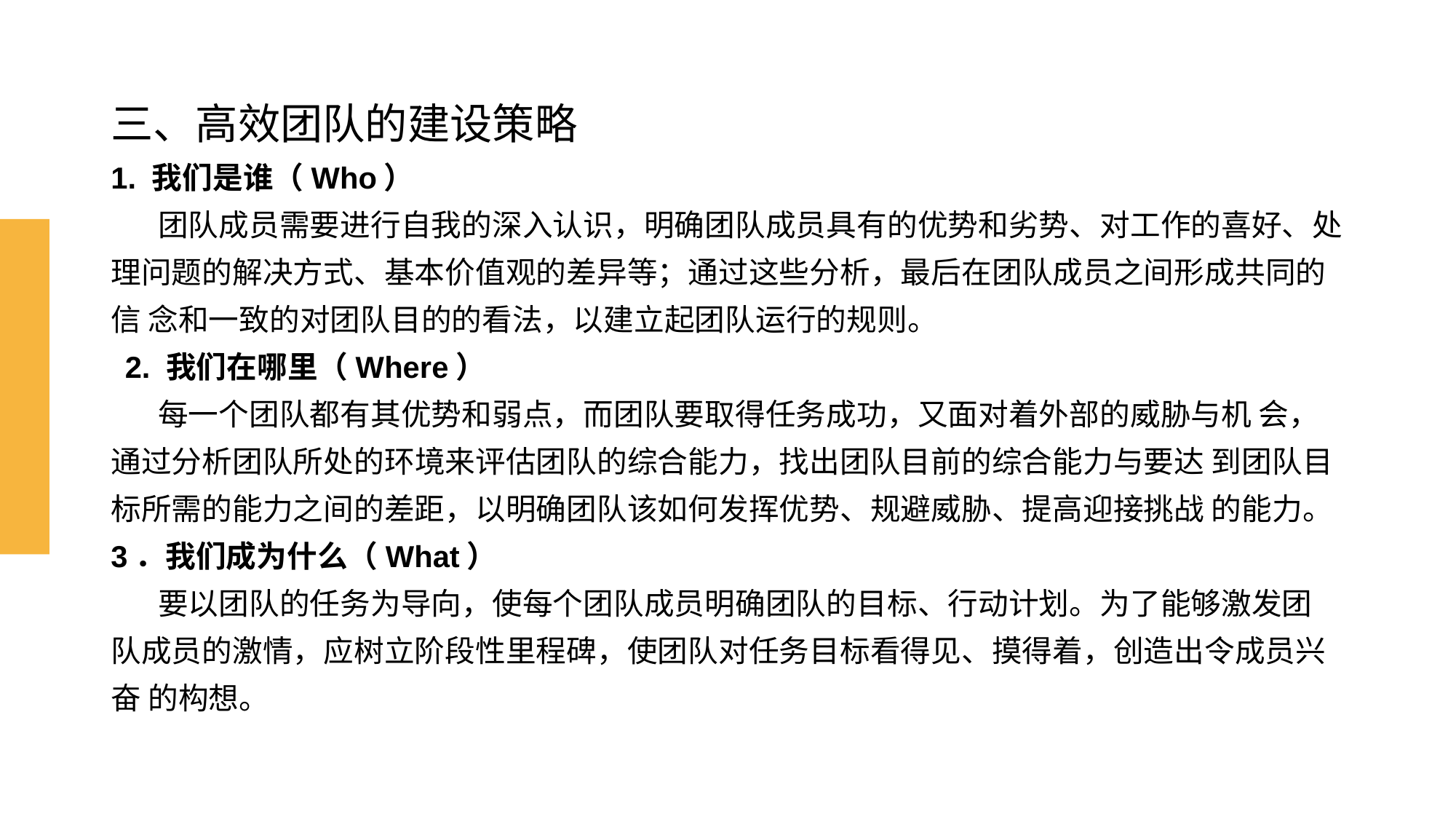

# 三、高效团队的建设策略 1. 我们是谁（Who） 团队成员需要进行自我的深入认识，明确团队成员具有的优势和劣势、对工作的喜好、处 理问题的解决方式、基本价值观的差异等；通过这些分析，最后在团队成员之间形成共同的信 念和一致的对团队目的的看法，以建立起团队运行的规则。 2. 我们在哪里（Where） 每一个团队都有其优势和弱点，而团队要取得任务成功，又面对着外部的威胁与机 会，通过分析团队所处的环境来评估团队的综合能力，找出团队目前的综合能力与要达 到团队目标所需的能力之间的差距，以明确团队该如何发挥优势、规避威胁、提高迎接挑战 的能力。 3．我们成为什么（What） 要以团队的任务为导向，使每个团队成员明确团队的目标、行动计划。为了能够激发团 队成员的激情，应树立阶段性里程碑，使团队对任务目标看得见、摸得着，创造出令成员兴奋 的构想。